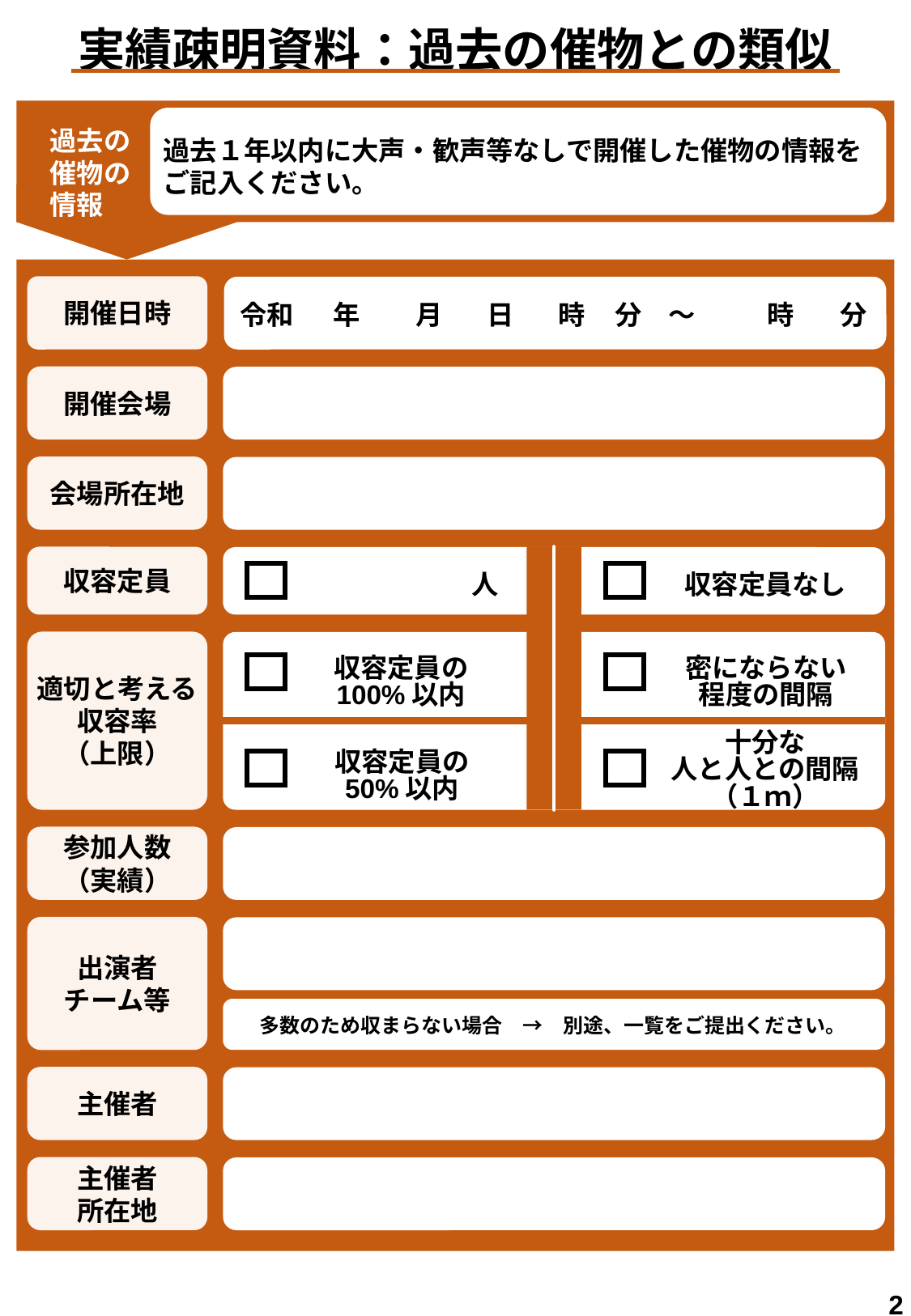

実績疎明資料：過去の催物との類似

 過去の
 催物の
 情報

過去１年以内に大声・歓声等なしで開催した催物の情報を
ご記入ください。

開催日時

令和
年
月
日
時
分　～
時
分
開催会場

会場所在地

収容定員

人
収容定員なし

適切と考える
収容率
（上限）

収容定員の
100%以内
密にならない程度の間隔

十分な
人と人との間隔
（１ｍ）
収容定員の
50%以内

参加人数
（実績）

出演者
チーム等

多数のため収まらない場合　→　別途、一覧をご提出ください。
主催者

主催者
所在地

2